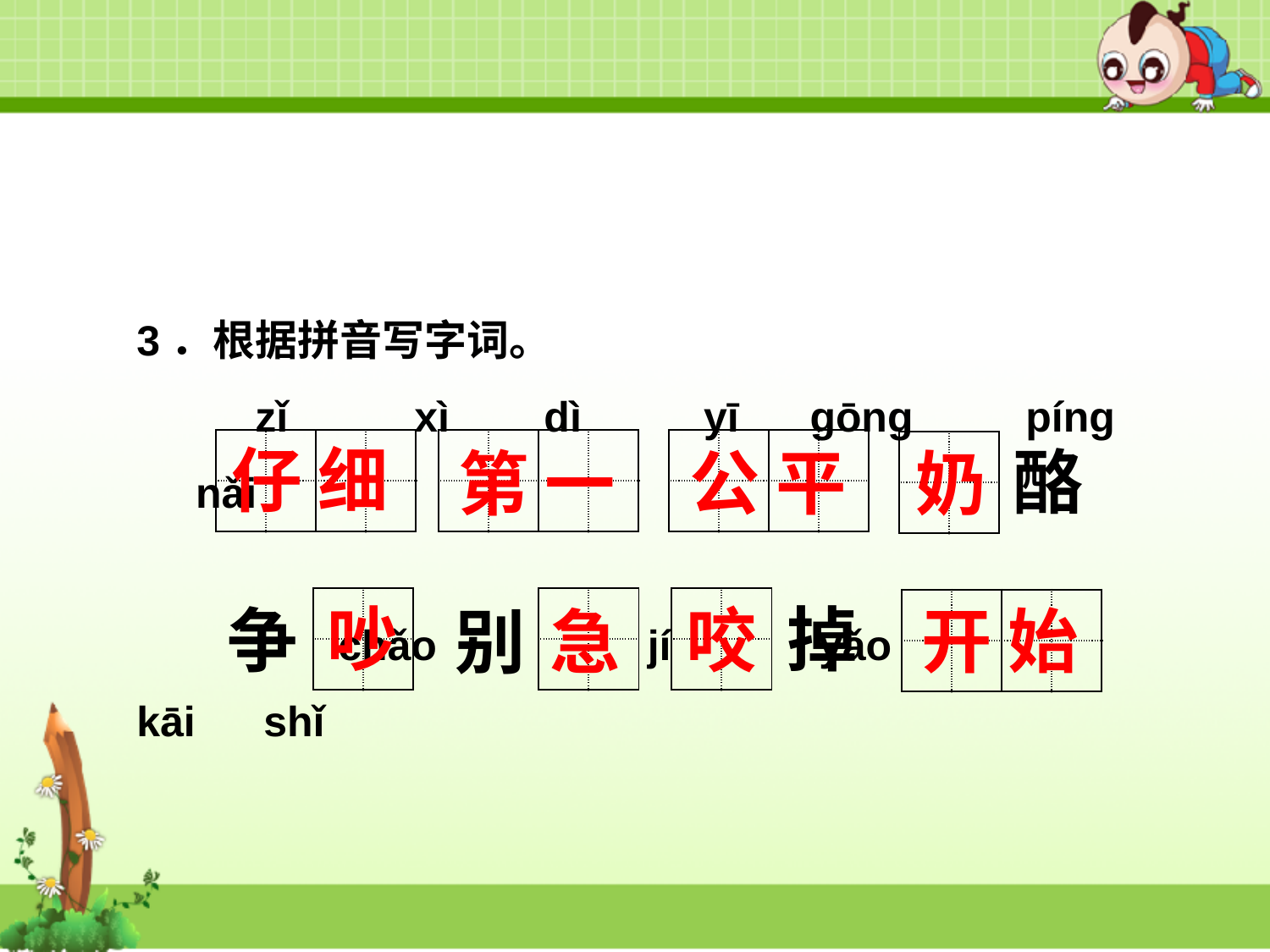

3．根据拼音写字词。
          zǐ	  xì        dì	     yī      gōng	píng      nǎi

                 chǎo	           jí	    yǎo                kāi	shǐ

|  |  |  |  |
| --- | --- | --- | --- |
|  |  |  |  |
|  |  |  |  |
| --- | --- | --- | --- |
|  |  |  |  |
|  |  |  |  |
| --- | --- | --- | --- |
|  |  |  |  |
仔 细
酪
|  |  |
| --- | --- |
|  |  |
公 平
第 一
奶
|  |  |
| --- | --- |
|  |  |
|  |  |
| --- | --- |
|  |  |
|  |  |
| --- | --- |
|  |  |
吵
掉
争
|  |  |  |  |
| --- | --- | --- | --- |
|  |  |  |  |
咬
开 始
别
急